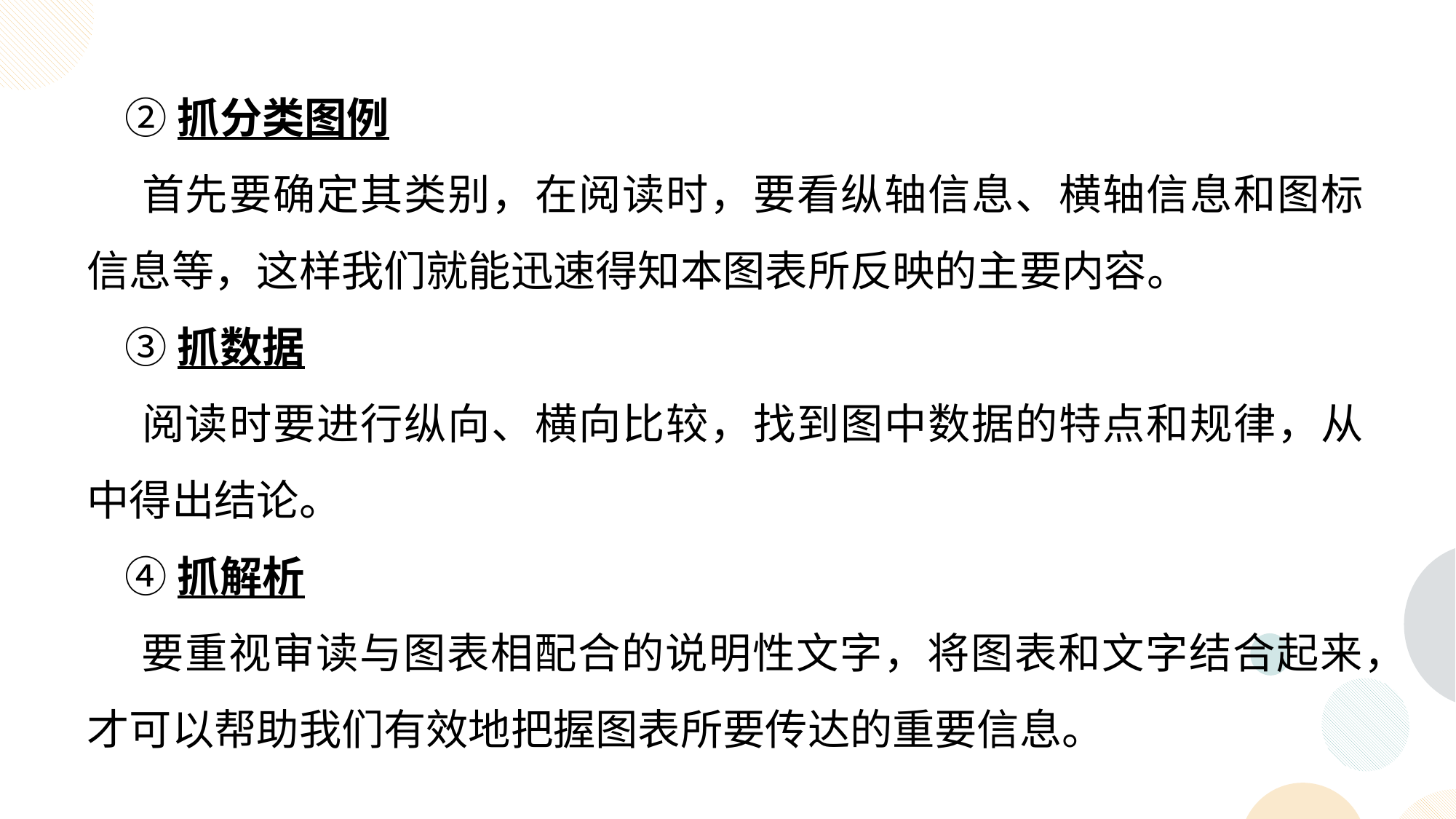

②抓分类图例
    首先要确定其类别，在阅读时，要看纵轴信息、横轴信息和图标信息等，这样我们就能迅速得知本图表所反映的主要内容。
    ③抓数据
    阅读时要进行纵向、横向比较，找到图中数据的特点和规律，从中得出结论。
    ④抓解析
    要重视审读与图表相配合的说明性文字，将图表和文字结合起来，才可以帮助我们有效地把握图表所要传达的重要信息。